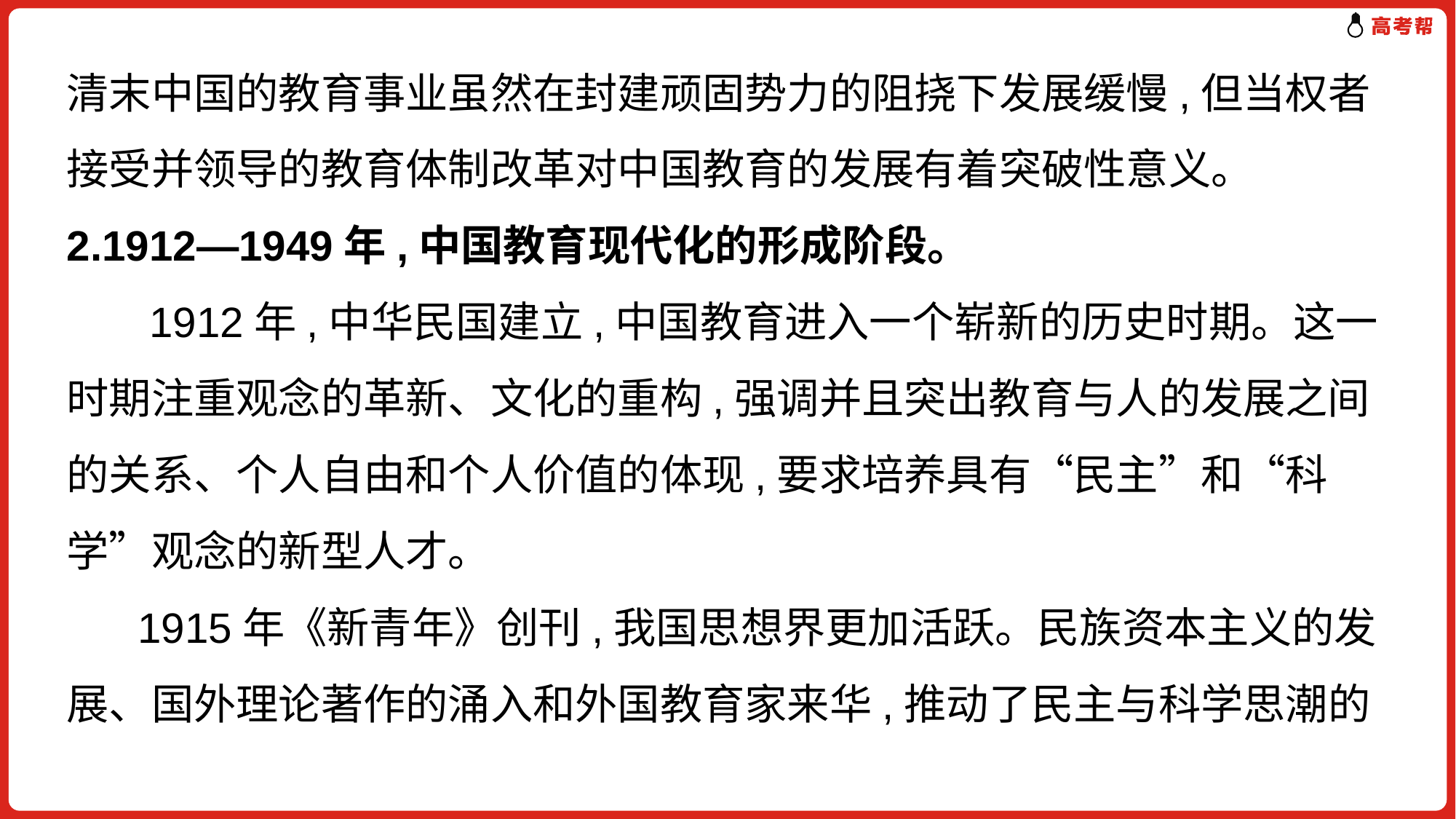

清末中国的教育事业虽然在封建顽固势力的阻挠下发展缓慢,但当权者接受并领导的教育体制改革对中国教育的发展有着突破性意义。
2.1912—1949年,中国教育现代化的形成阶段。
       1912年,中华民国建立,中国教育进入一个崭新的历史时期。这一时期注重观念的革新、文化的重构,强调并且突出教育与人的发展之间的关系、个人自由和个人价值的体现,要求培养具有“民主”和“科学”观念的新型人才。
      1915年《新青年》创刊,我国思想界更加活跃。民族资本主义的发展、国外理论著作的涌入和外国教育家来华,推动了民主与科学思潮的